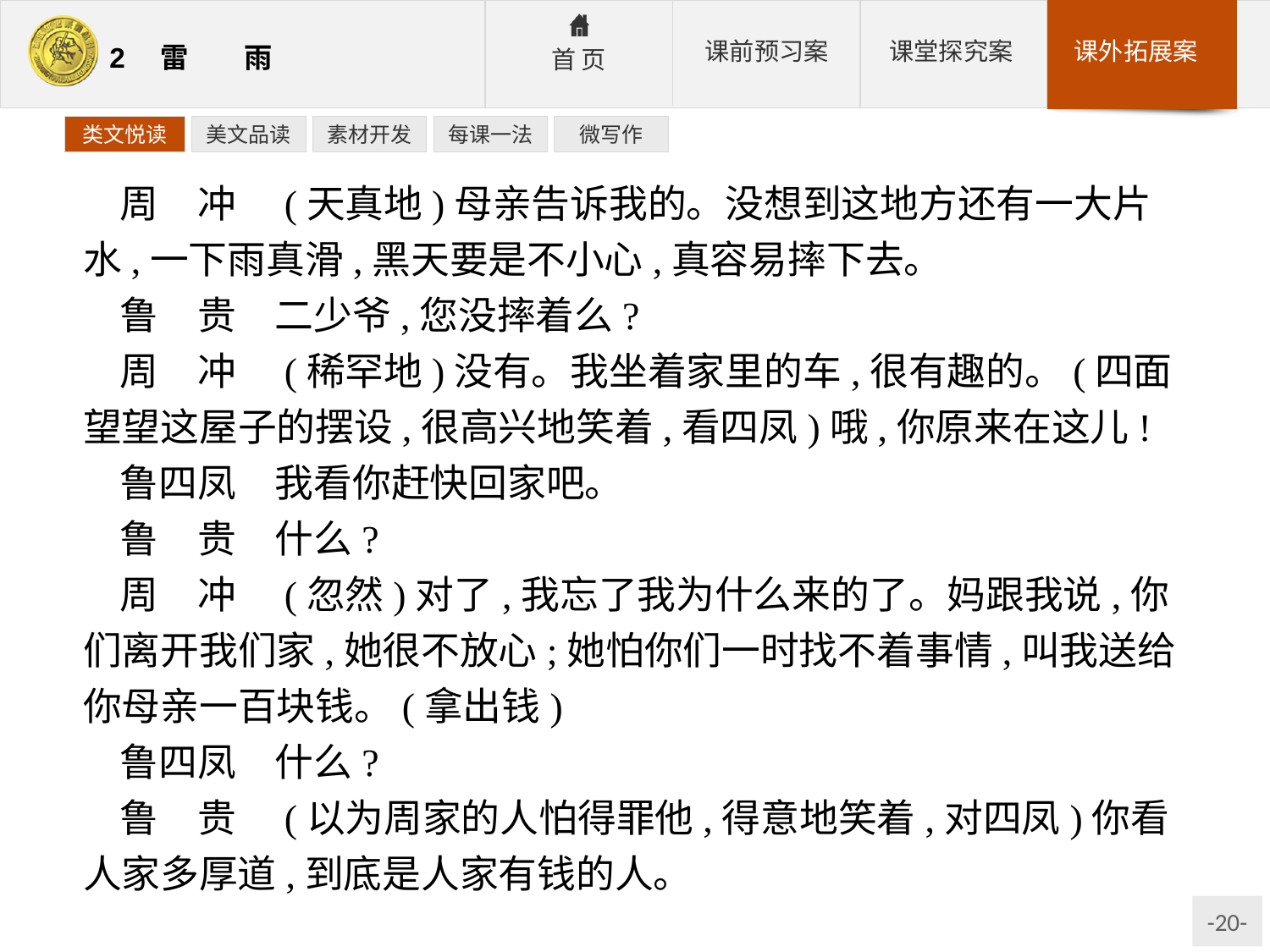

类文悦读
美文品读
素材开发
每课一法
微写作
周　冲　(天真地)母亲告诉我的。没想到这地方还有一大片水,一下雨真滑,黑天要是不小心,真容易摔下去。
鲁　贵　二少爷,您没摔着么?
周　冲　(稀罕地)没有。我坐着家里的车,很有趣的。(四面望望这屋子的摆设,很高兴地笑着,看四凤)哦,你原来在这儿!
鲁四凤　我看你赶快回家吧。
鲁　贵　什么?
周　冲　(忽然)对了,我忘了我为什么来的了。妈跟我说,你们离开我们家,她很不放心;她怕你们一时找不着事情,叫我送给你母亲一百块钱。(拿出钱)
鲁四凤　什么?
鲁　贵　(以为周家的人怕得罪他,得意地笑着,对四凤)你看人家多厚道,到底是人家有钱的人。